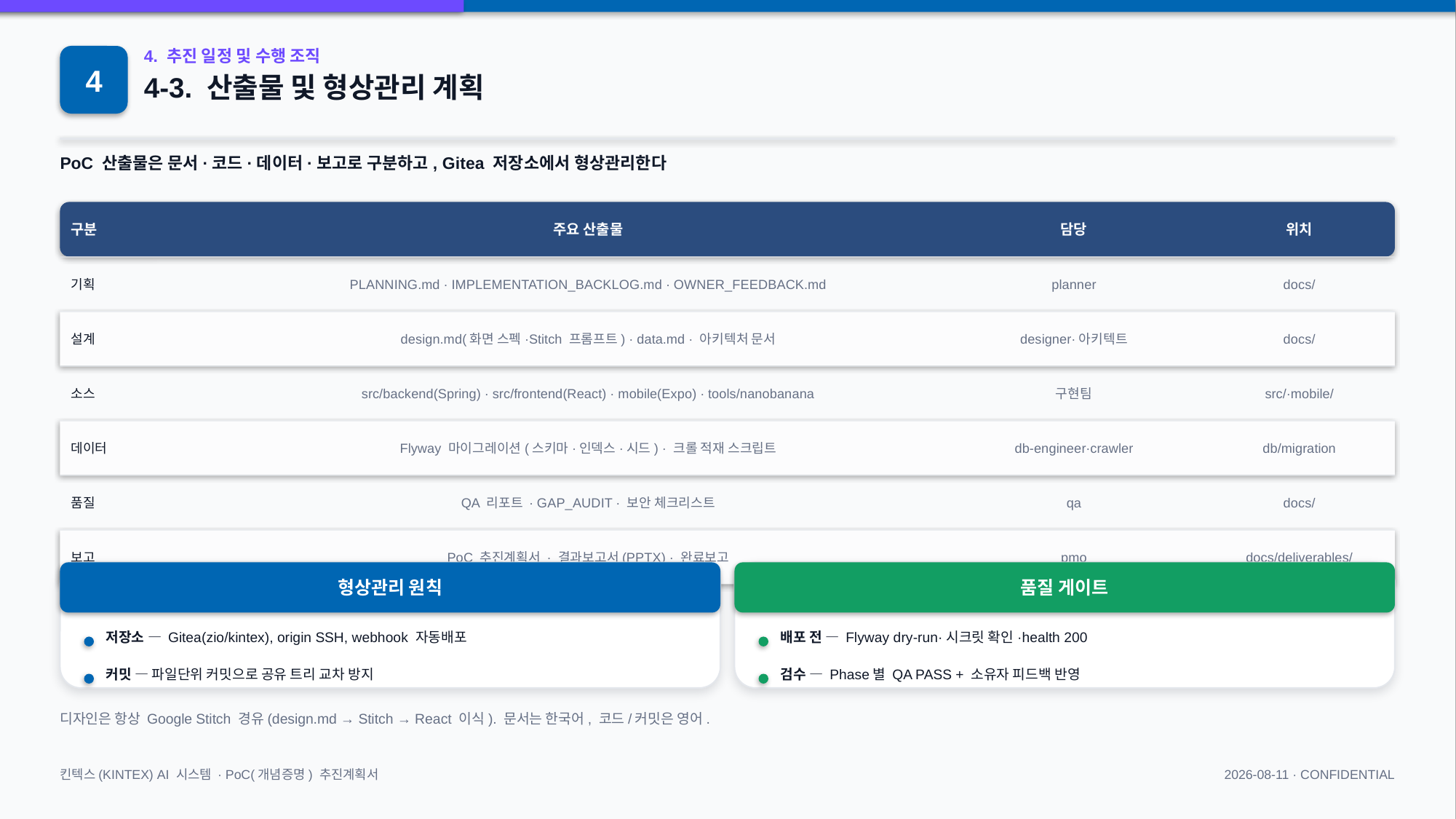

4
4. 추진 일정 및 수행 조직
4-3. 산출물 및 형상관리 계획

PoC 산출물은 문서·코드·데이터·보고로 구분하고, Gitea 저장소에서 형상관리한다

구분
주요 산출물
담당
위치

기획
PLANNING.md · IMPLEMENTATION_BACKLOG.md · OWNER_FEEDBACK.md
planner
docs/

설계
design.md(화면 스펙·Stitch 프롬프트) · data.md · 아키텍처 문서
designer·아키텍트
docs/

소스
src/backend(Spring) · src/frontend(React) · mobile(Expo) · tools/nanobanana
구현팀
src/·mobile/

데이터
Flyway 마이그레이션(스키마·인덱스·시드) · 크롤 적재 스크립트
db-engineer·crawler
db/migration

품질
QA 리포트 · GAP_AUDIT · 보안 체크리스트
qa
docs/

보고
PoC 추진계획서 · 결과보고서(PPTX) · 완료보고
pmo
docs/deliverables/

형상관리 원칙

품질 게이트
저장소 — Gitea(zio/kintex), origin SSH, webhook 자동배포
배포 전 — Flyway dry-run·시크릿 확인·health 200

커밋 — 파일단위 커밋으로 공유 트리 교차 방지
검수 — Phase별 QA PASS + 소유자 피드백 반영

디자인은 항상 Google Stitch 경유(design.md → Stitch → React 이식). 문서는 한국어, 코드/커밋은 영어.